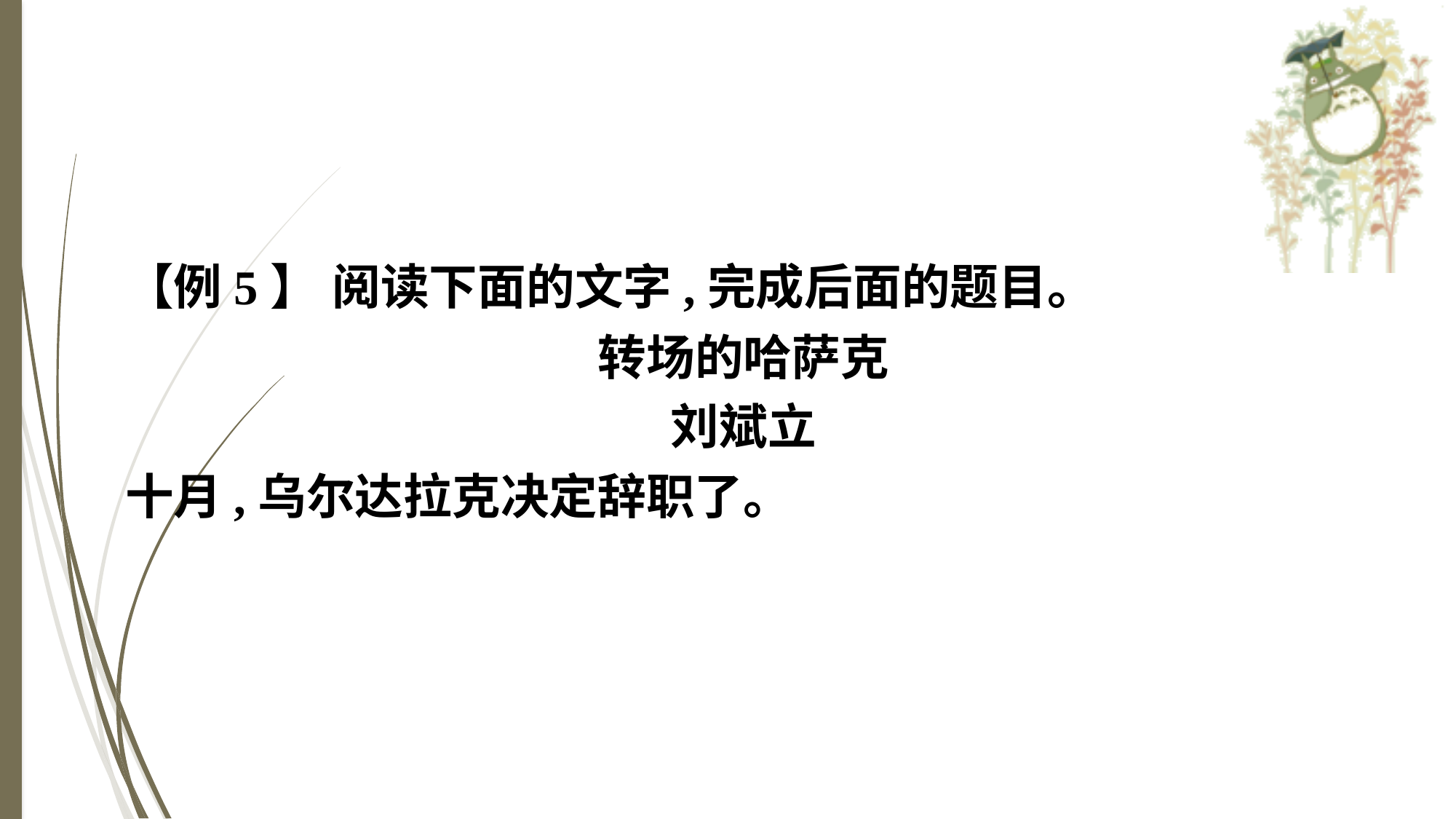

【例5】 阅读下面的文字,完成后面的题目。
转场的哈萨克
刘斌立
十月,乌尔达拉克决定辞职了。